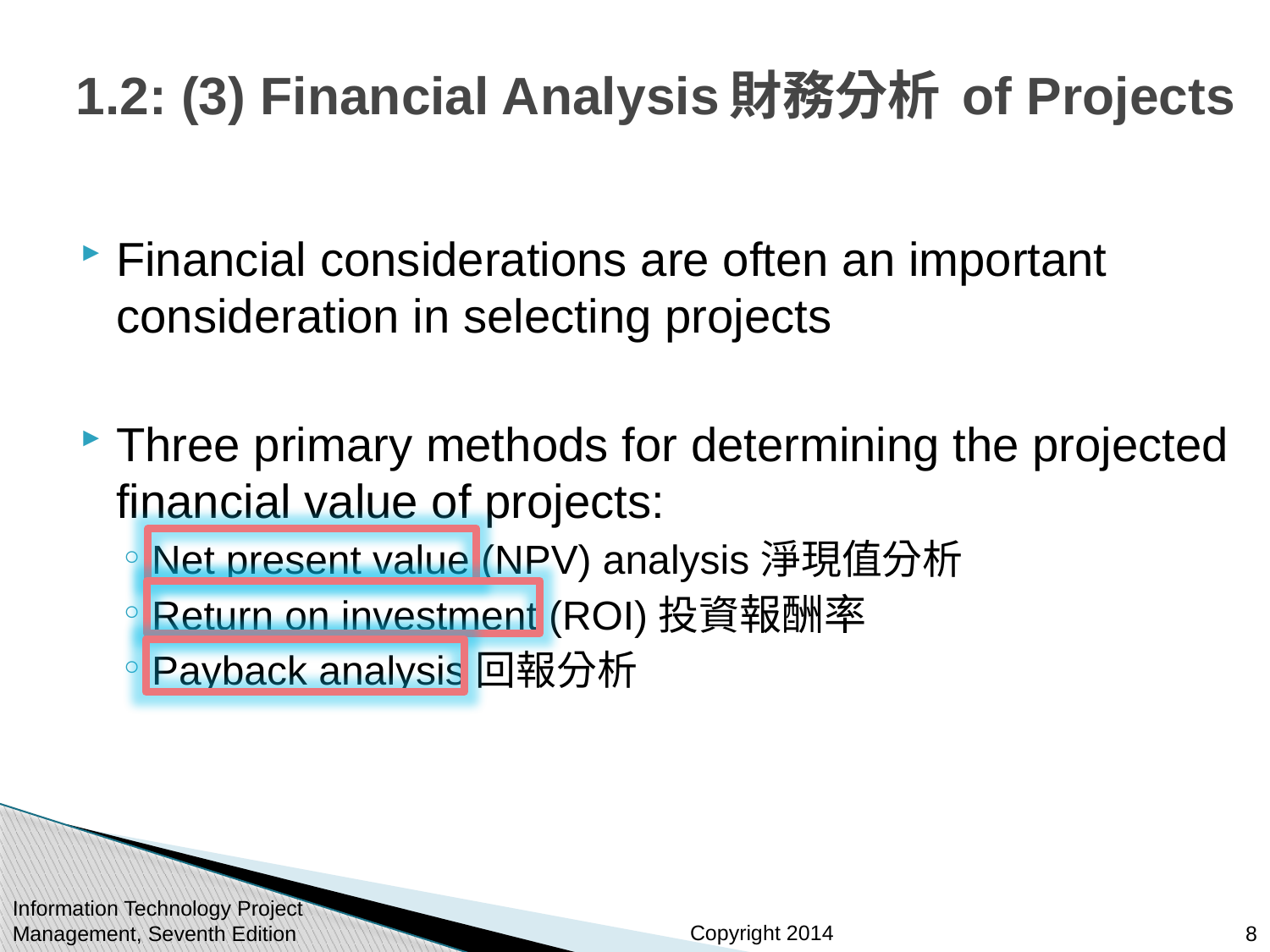

# 1.2: (3) Financial Analysis財務分析 of Projects
Financial considerations are often an important consideration in selecting projects

Three primary methods for determining the projected financial value of projects:
Net present value (NPV) analysis淨現值分析
Return on investment (ROI)投資報酬率
Payback analysis回報分析

Information Technology Project Management, Seventh Edition
8